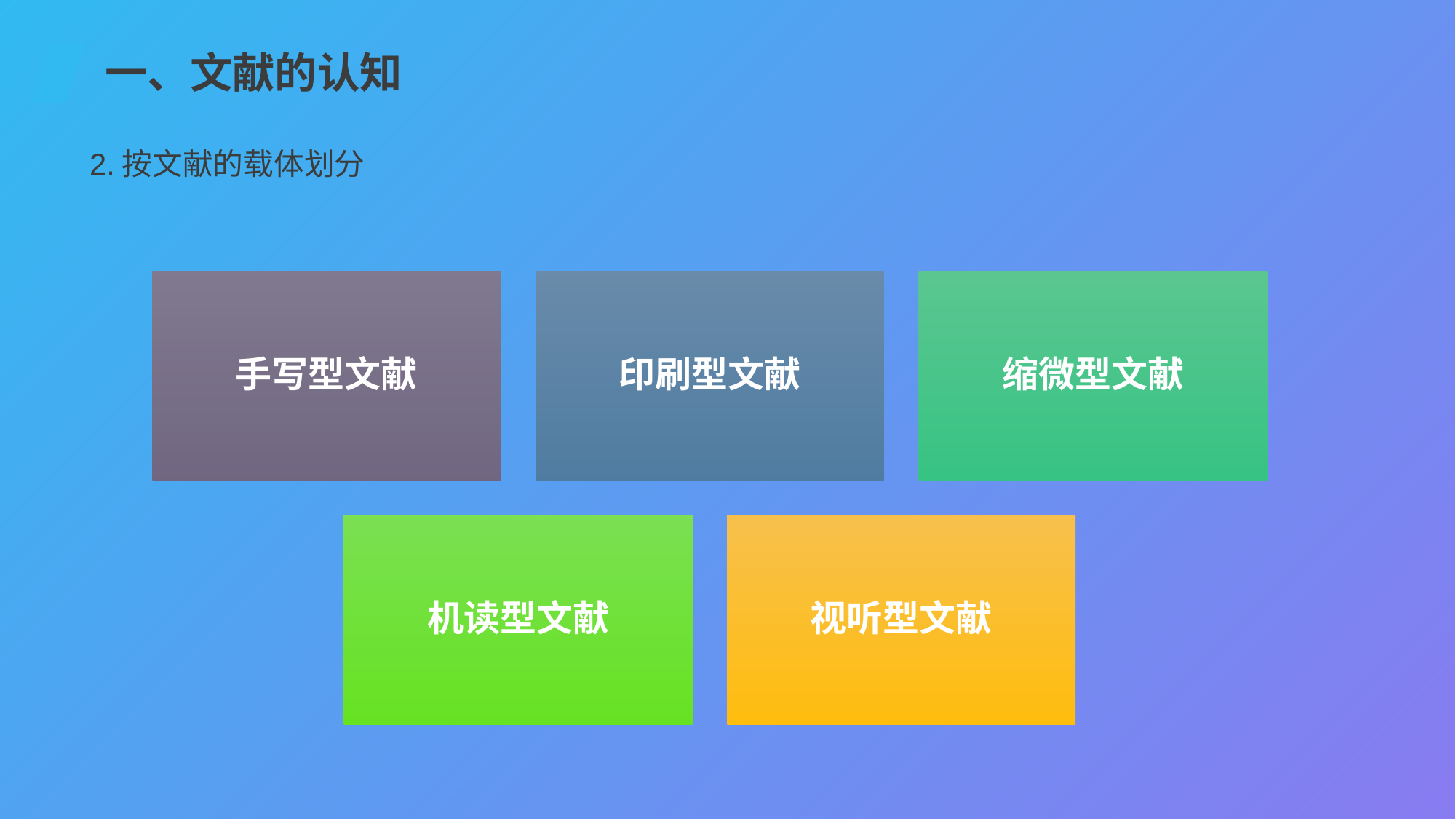

一、文献的认知
2.按文献的载体划分
手写型文献
印刷型文献
缩微型文献
机读型文献
视听型文献